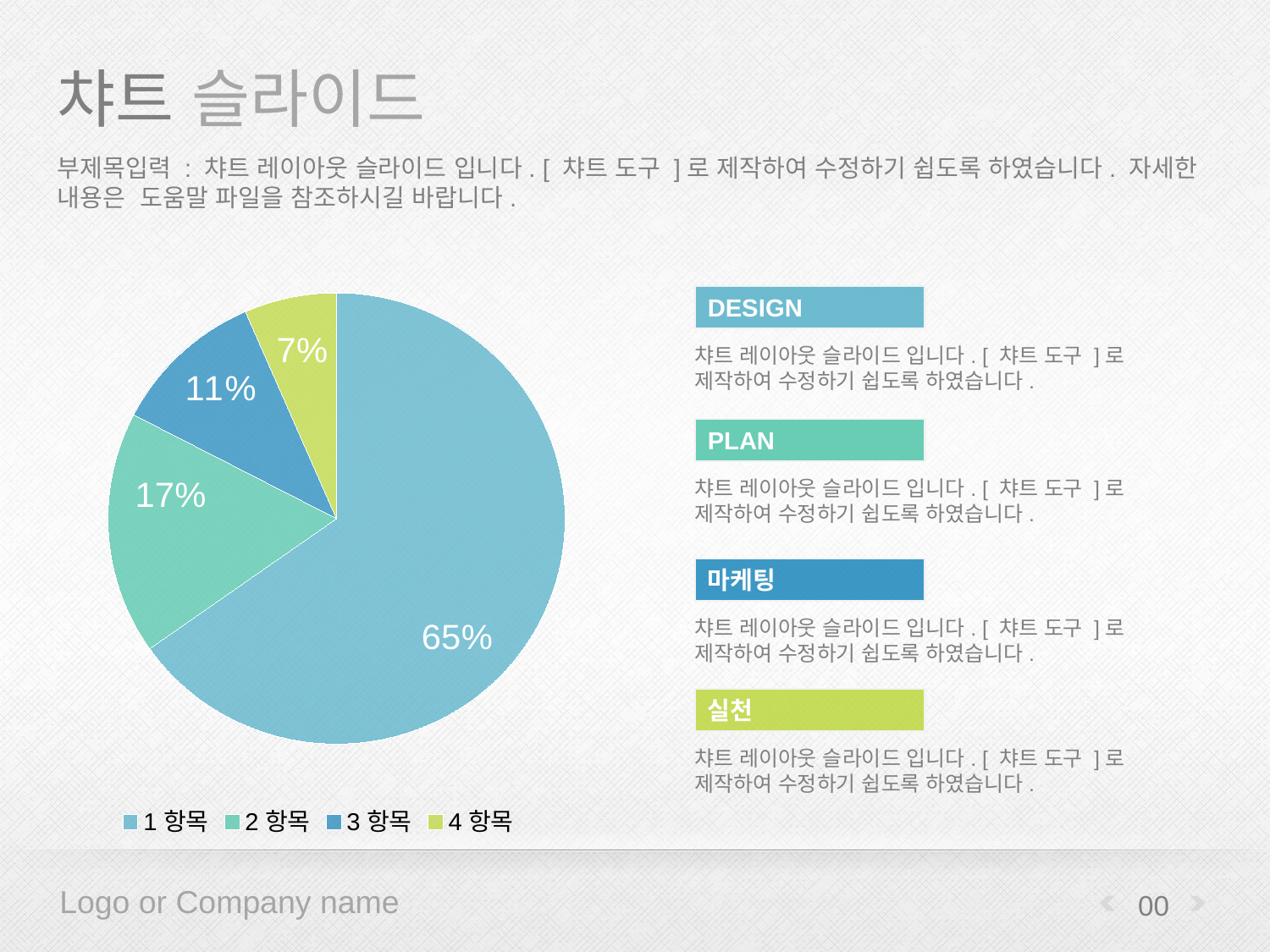

# 챠트 슬라이드
부제목입력 : 챠트 레이아웃 슬라이드 입니다. [ 챠트 도구 ]로 제작하여 수정하기 쉽도록 하였습니다. 자세한 내용은  도움말 파일을 참조하시길 바랍니다.

### Chart

| Category | % |
|---|---|
| 1항목 | 12.0 |
| 2항목 | 3.2 |
| 3항목 | 2.0 |
| 4항목 | 1.2 |
DESIGN
챠트 레이아웃 슬라이드 입니다. [ 챠트 도구 ]로 제작하여 수정하기 쉽도록 하였습니다.
PLAN
챠트 레이아웃 슬라이드 입니다. [ 챠트 도구 ]로 제작하여 수정하기 쉽도록 하였습니다.
마케팅
챠트 레이아웃 슬라이드 입니다. [ 챠트 도구 ]로 제작하여 수정하기 쉽도록 하였습니다.
실천
챠트 레이아웃 슬라이드 입니다. [ 챠트 도구 ]로 제작하여 수정하기 쉽도록 하였습니다.
00